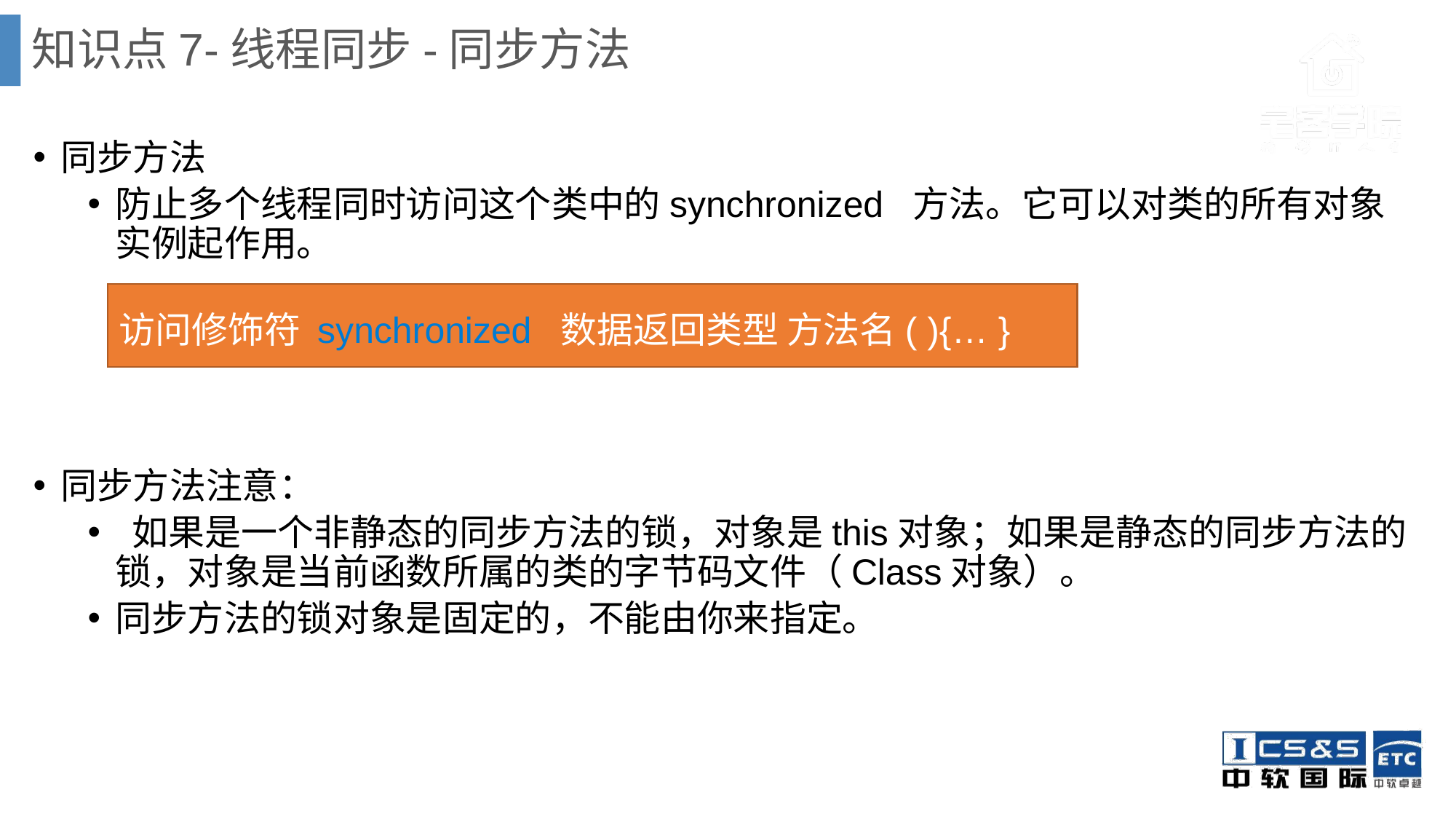

# 知识点7-线程同步-同步方法
同步方法
防止多个线程同时访问这个类中的synchronized  方法。它可以对类的所有对象实例起作用。

同步方法注意：
 如果是一个非静态的同步方法的锁，对象是this对象；如果是静态的同步方法的锁，对象是当前函数所属的类的字节码文件（Class对象）。
同步方法的锁对象是固定的，不能由你来指定。

访问修饰符 synchronized  数据返回类型 方法名( ){… }